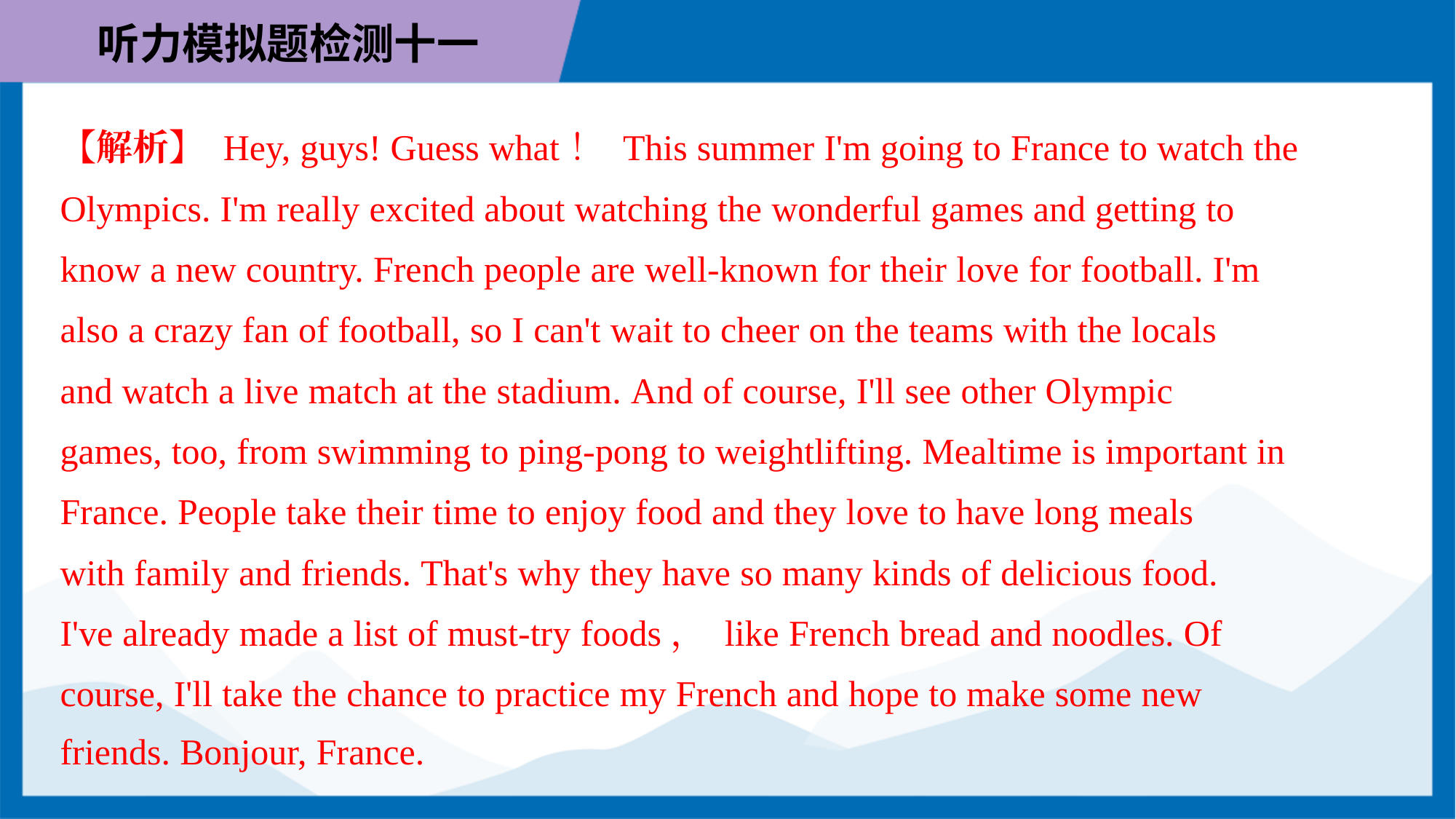

【解析】 Hey, guys! Guess what！ This summer I'm going to France to watch the
Olympics. I'm really excited about watching the wonderful games and getting to
know a new country. French people are well-known for their love for football. I'm
also a crazy fan of football, so I can't wait to cheer on the teams with the locals
and watch a live match at the stadium. And of course, I'll see other Olympic
games, too, from swimming to ping-pong to weightlifting. Mealtime is important in
France. People take their time to enjoy food and they love to have long meals
with family and friends. That's why they have so many kinds of delicious food.
I've already made a list of must-try foods， like French bread and noodles. Of
course, I'll take the chance to practice my French and hope to make some new
friends. Bonjour, France.